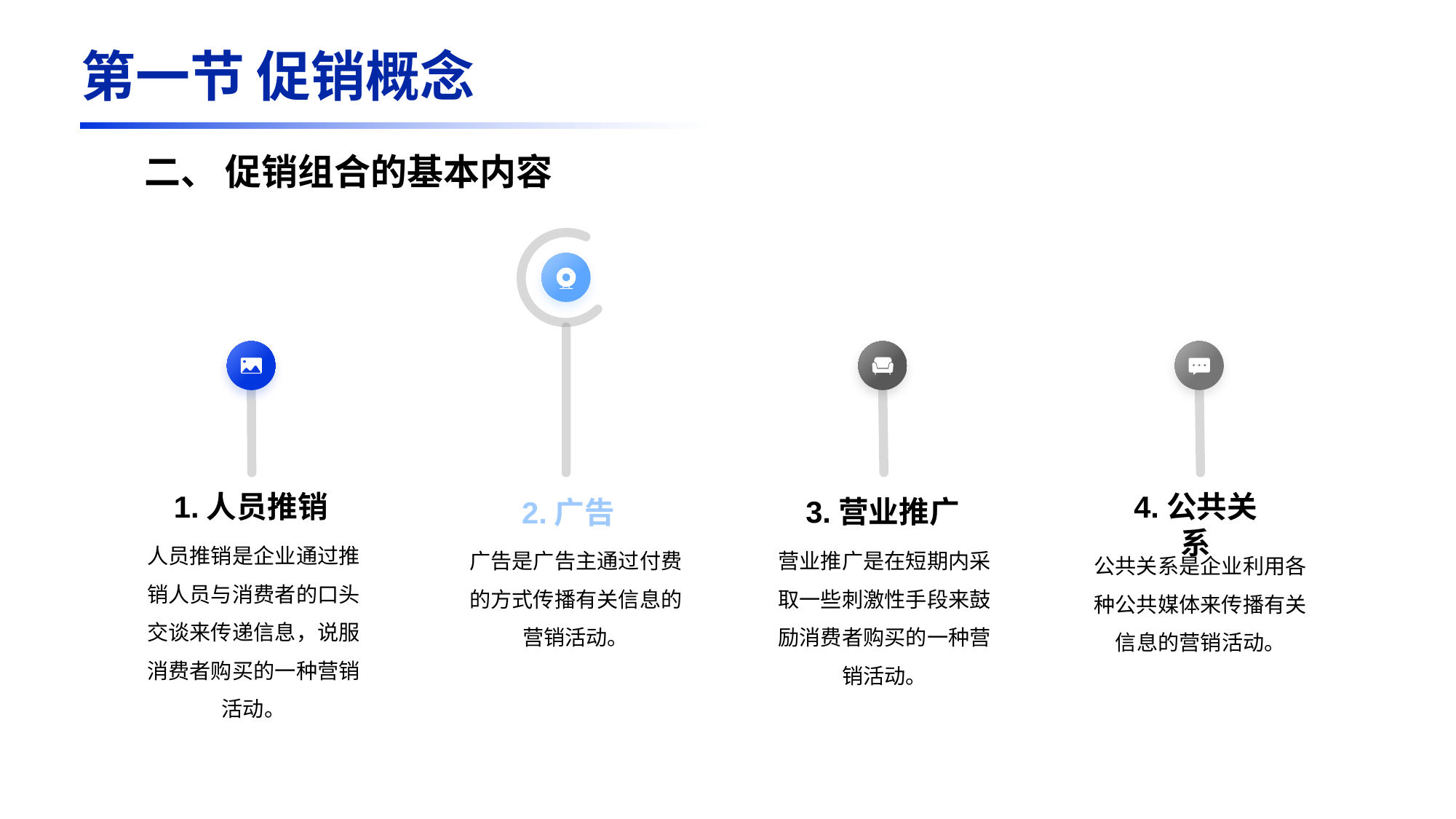

第一节 促销概念
二、 促销组合的基本内容

1.人员推销
4.公共关系
3.营业推广
2.广告
人员推销是企业通过推销人员与消费者的口头交谈来传递信息，说服消费者购买的一种营销活动。
广告是广告主通过付费的方式传播有关信息的营销活动。
营业推广是在短期内采取一些刺激性手段来鼓励消费者购买的一种营销活动。
公共关系是企业利用各种公共媒体来传播有关信息的营销活动。